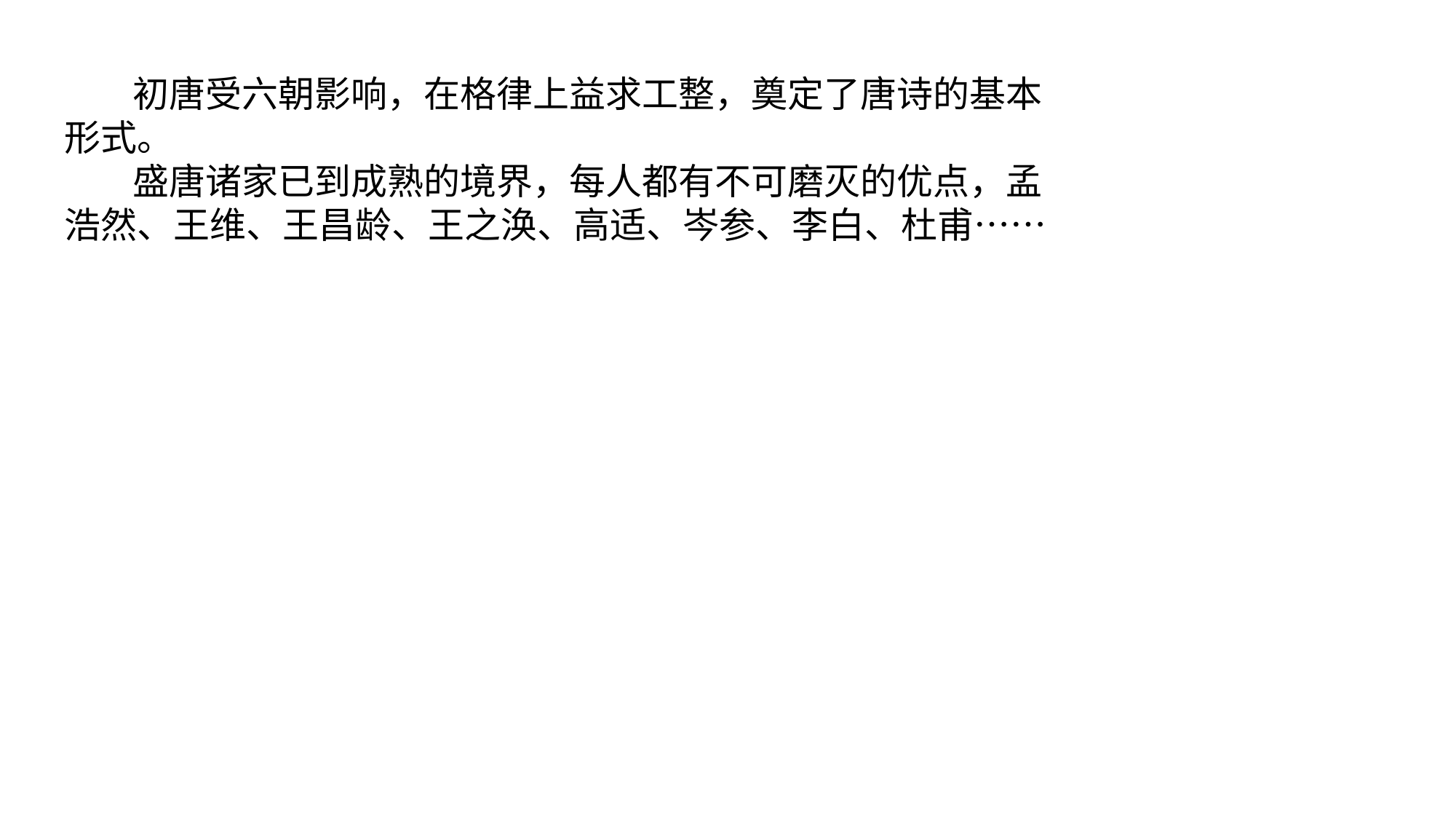

初唐受六朝影响，在格律上益求工整，奠定了唐诗的基本形式。
盛唐诸家已到成熟的境界，每人都有不可磨灭的优点，孟浩然、王维、王昌龄、王之涣、高适、岑参、李白、杜甫……

#